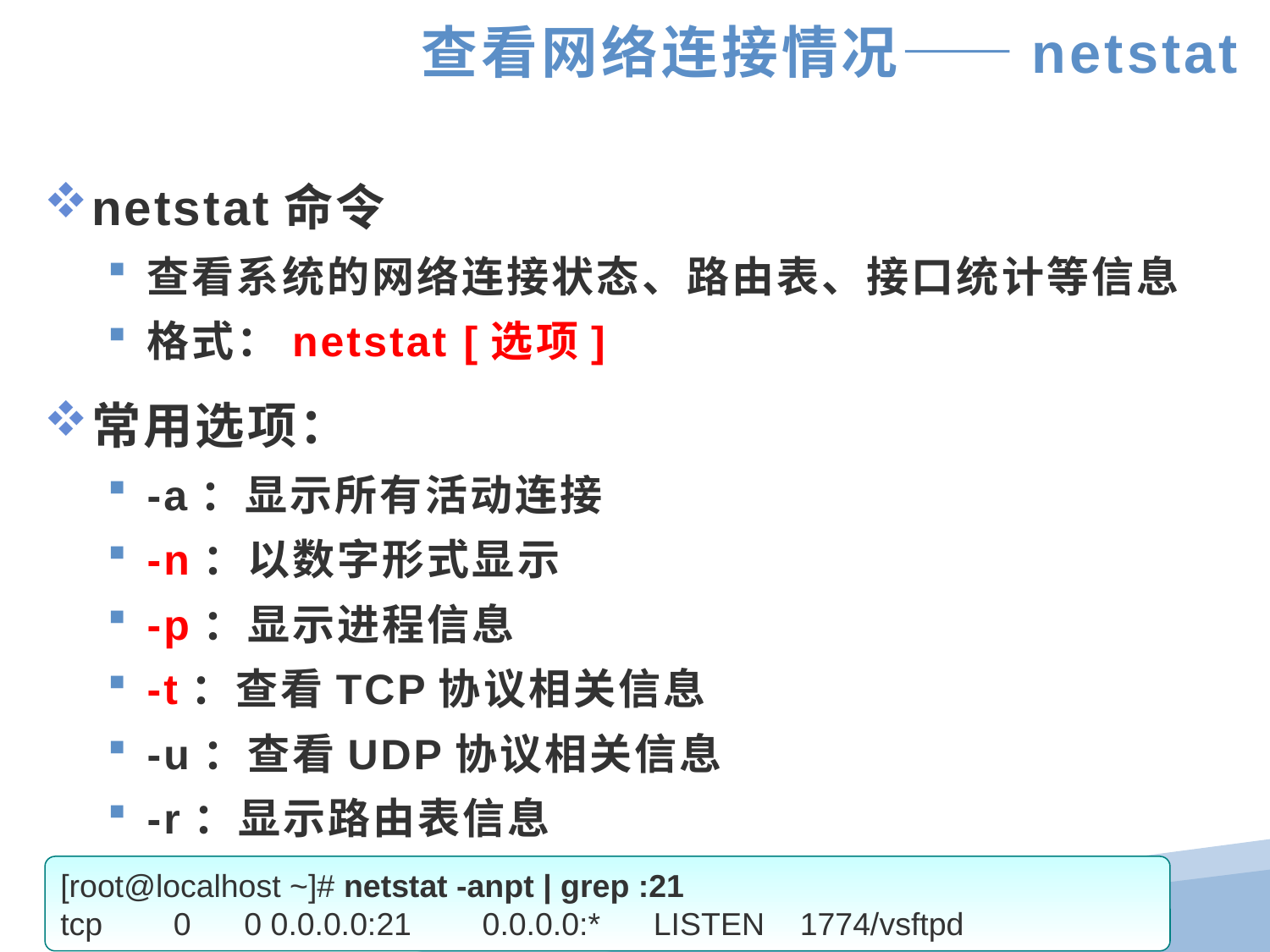

查看网络连接情况——netstat
netstat命令
查看系统的网络连接状态、路由表、接口统计等信息
格式：netstat [选项]
常用选项：
-a：显示所有活动连接
-n：以数字形式显示
-p：显示进程信息
-t：查看TCP协议相关信息
-u：查看UDP协议相关信息
-r：显示路由表信息

[root@localhost ~]# netstat -anpt | grep :21
tcp        0      0 0.0.0.0:21        0.0.0.0:*      LISTEN    1774/vsftpd